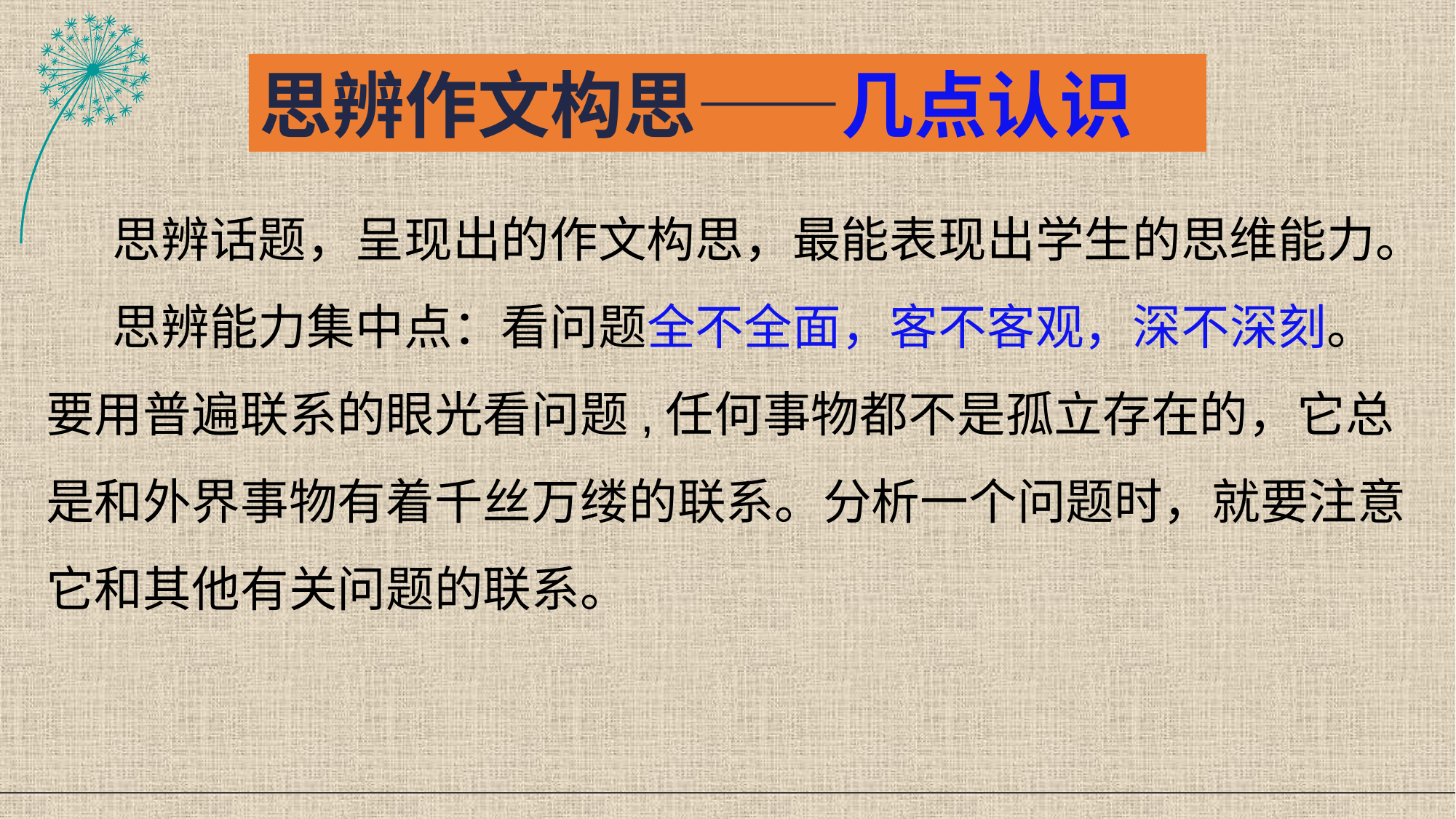

思辨作文构思——几点认识
思辨话题，呈现出的作文构思，最能表现出学生的思维能力。
思辨能力集中点：看问题全不全面，客不客观，深不深刻。要用普遍联系的眼光看问题,任何事物都不是孤立存在的，它总是和外界事物有着千丝万缕的联系。分析一个问题时，就要注意它和其他有关问题的联系。
84